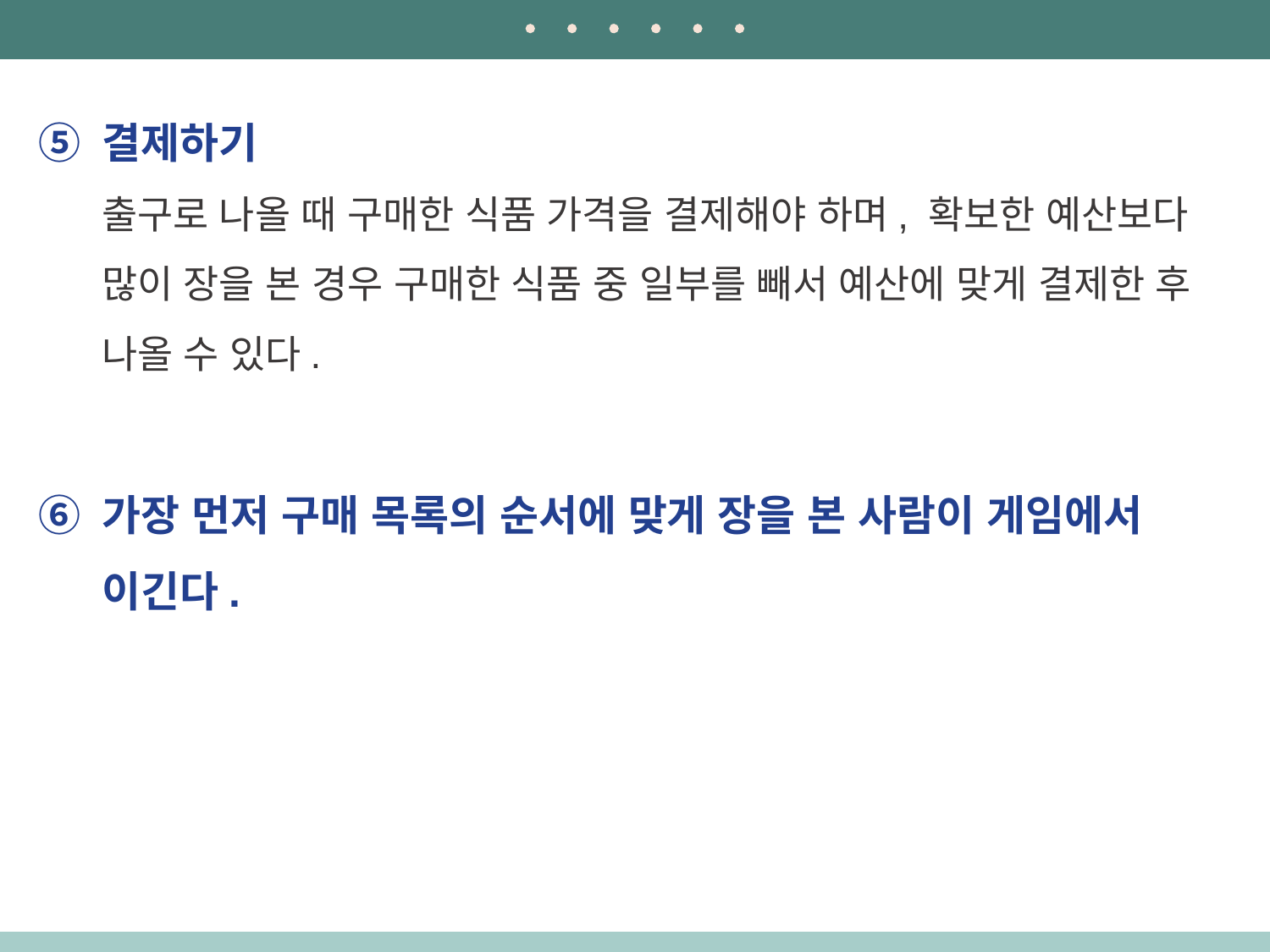

결제하기
출구로 나올 때 구매한 식품 가격을 결제해야 하며, 확보한 예산보다 많이 장을 본 경우 구매한 식품 중 일부를 빼서 예산에 맞게 결제한 후 나올 수 있다.
가장 먼저 구매 목록의 순서에 맞게 장을 본 사람이 게임에서 이긴다.